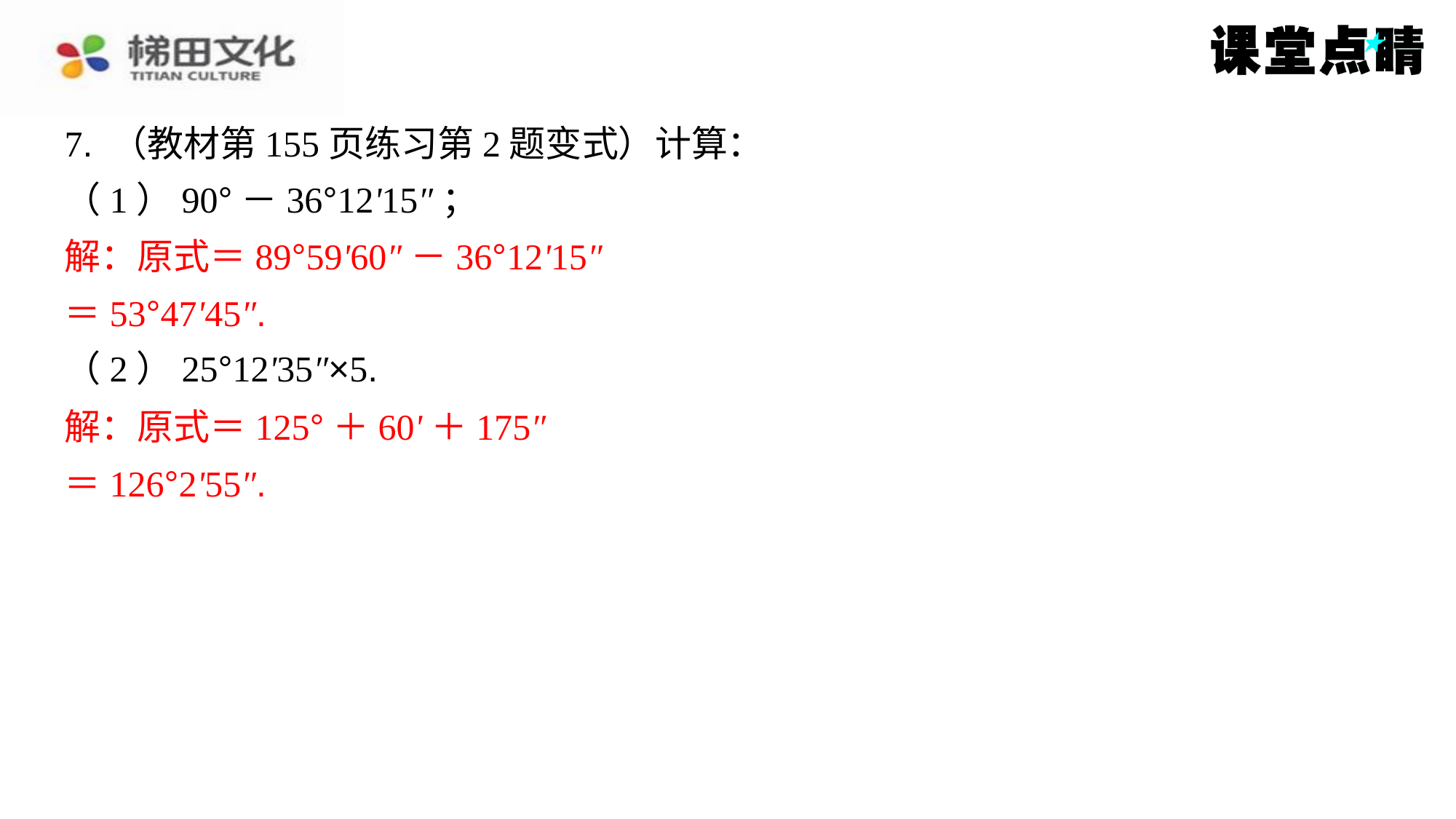

7. （教材第155页练习第2题变式）计算：
（1）90°－36°12'15″；
解：原式＝89°59'60″－36°12'15″
＝53°47'45″.
（2）25°12'35″×5.
解：原式＝125°＋60'＋175″
＝126°2'55″.
解：原式＝89°59'60″－36°12'15″
＝53°47'45″.
解：原式＝125°＋60'＋175″
＝126°2'55″.